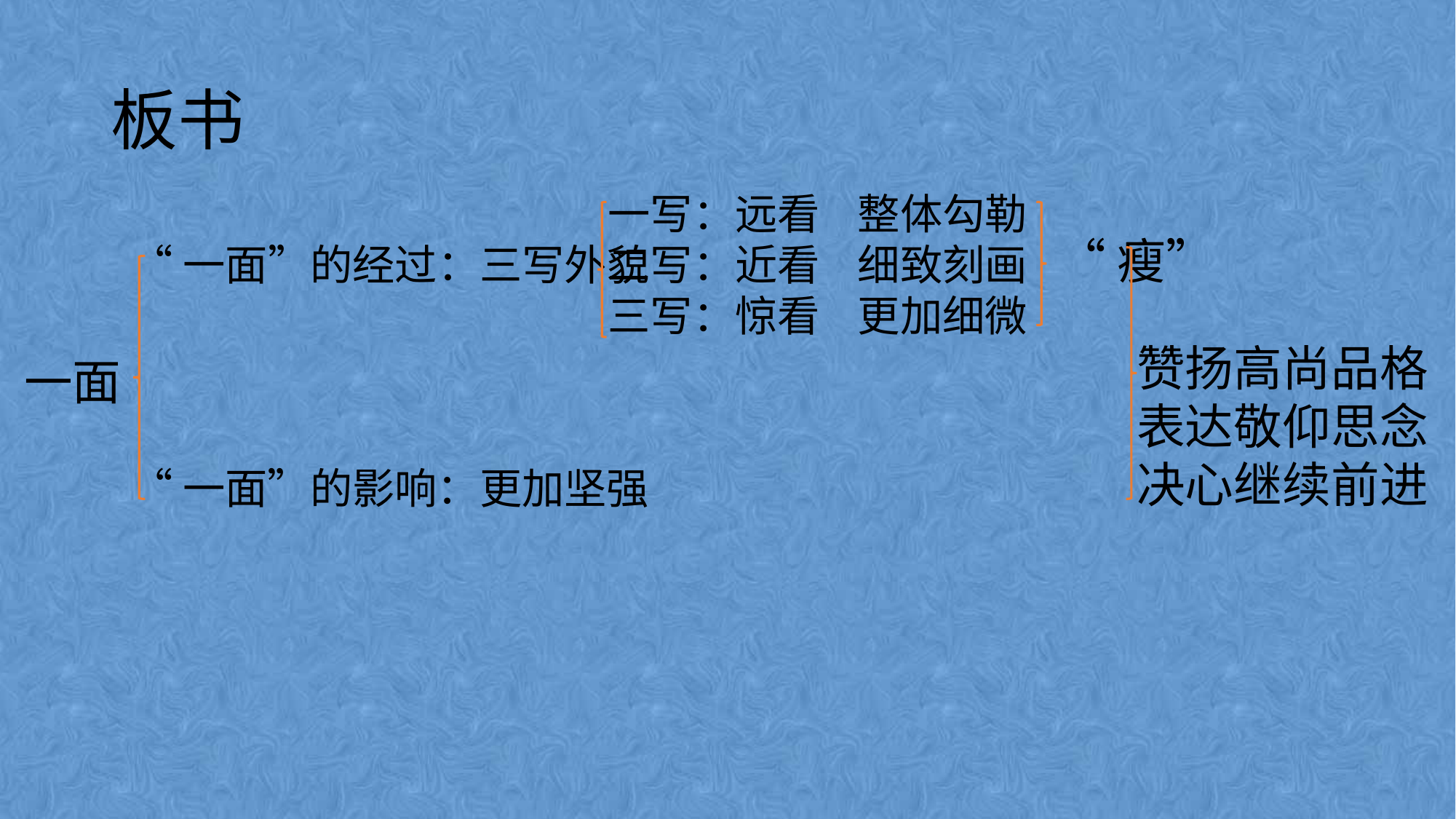

# 板书
一写：远看    整体勾勒
二写：近看    细致刻画
三写：惊看    更加细微

“瘦”
“一面”的经过：三写外貌

赞扬高尚品格
表达敬仰思念
决心继续前进
一面
“一面”的影响：更加坚强